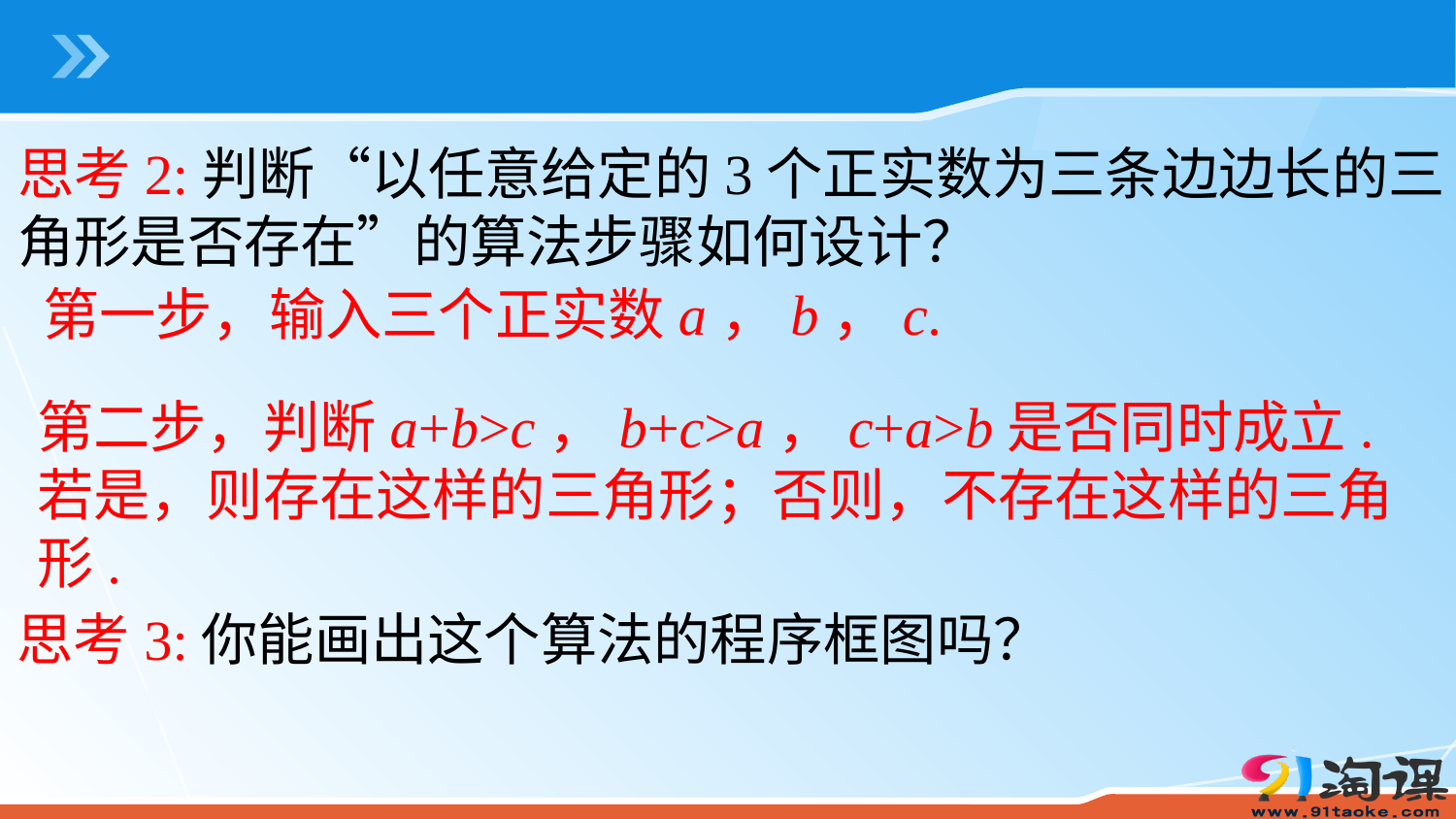

思考2:判断“以任意给定的3个正实数为三条边边长的三角形是否存在”的算法步骤如何设计？
第一步，输入三个正实数a，b，c.
第二步，判断a+b>c，b+c>a，c+a>b是否同时成立.若是，则存在这样的三角形；否则，不存在这样的三角形.
思考3:你能画出这个算法的程序框图吗？